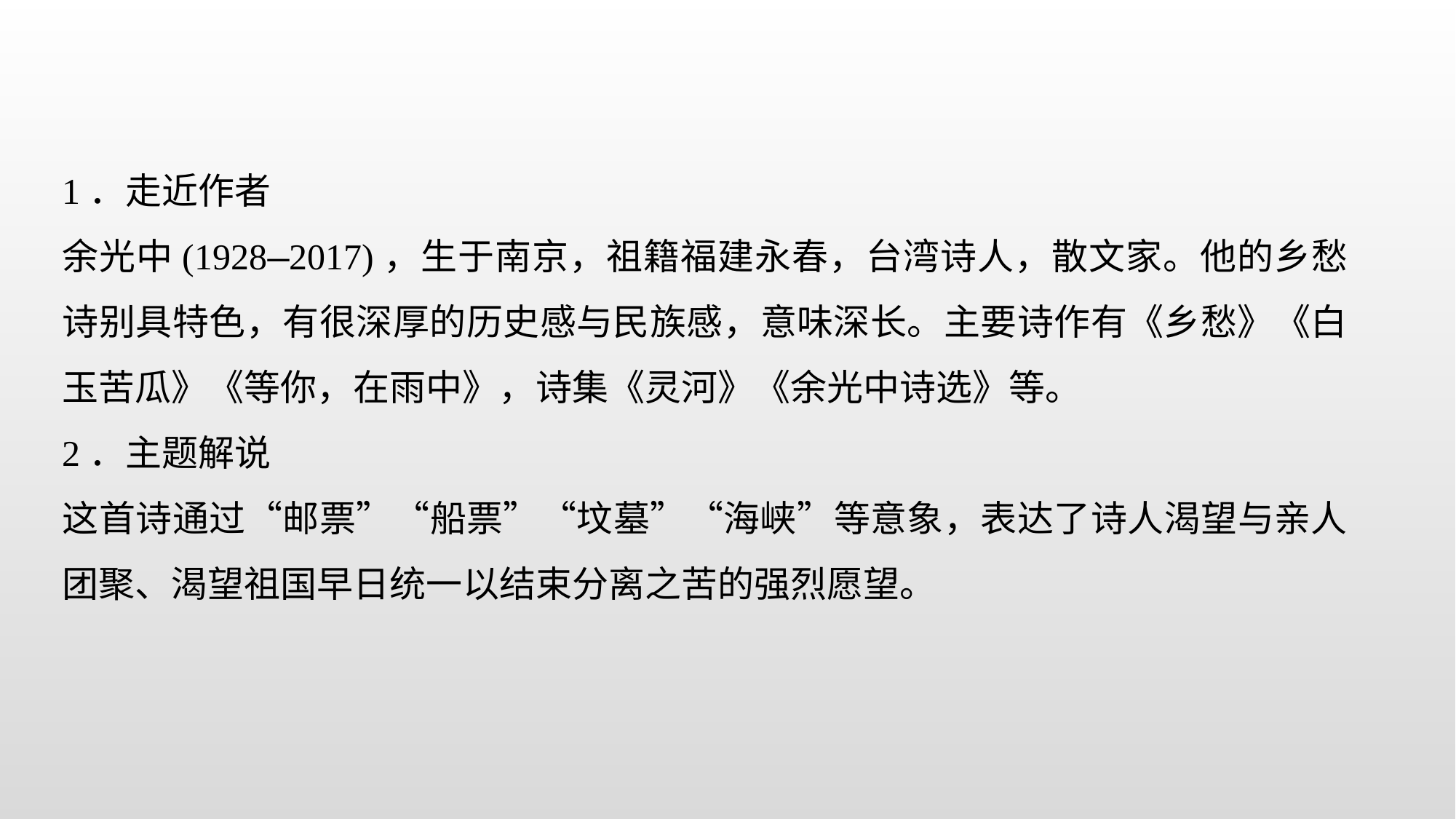

1．走近作者
余光中(1928—2017)，生于南京，祖籍福建永春，台湾诗人，散文家。他的乡愁诗别具特色，有很深厚的历史感与民族感，意味深长。主要诗作有《乡愁》《白玉苦瓜》《等你，在雨中》，诗集《灵河》《余光中诗选》等。
2．主题解说
这首诗通过“邮票”“船票”“坟墓”“海峡”等意象，表达了诗人渴望与亲人团聚、渴望祖国早日统一以结束分离之苦的强烈愿望。